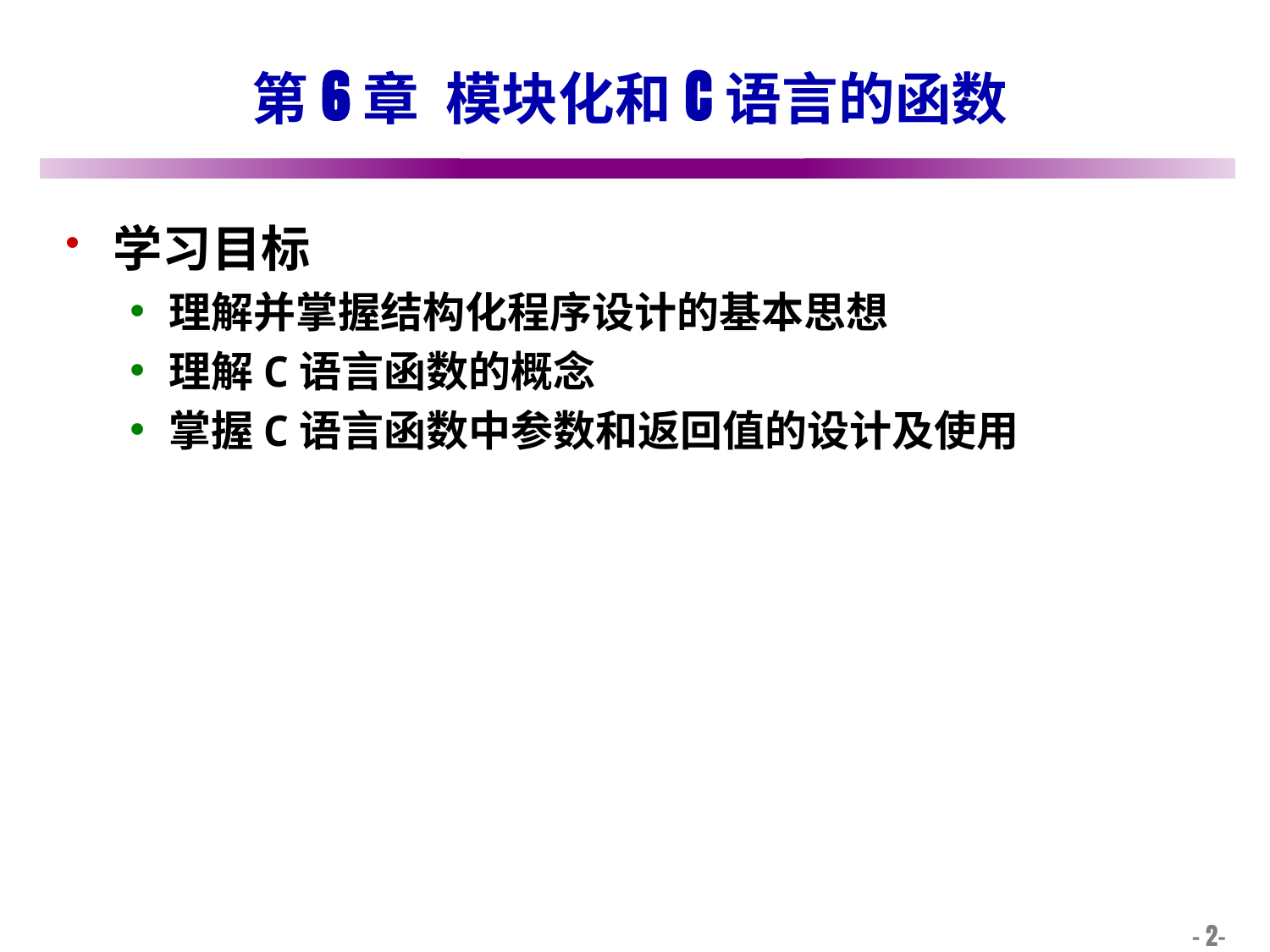

# 第6章  模块化和C语言的函数
学习目标
理解并掌握结构化程序设计的基本思想
理解C语言函数的概念
掌握C语言函数中参数和返回值的设计及使用

 - 2-